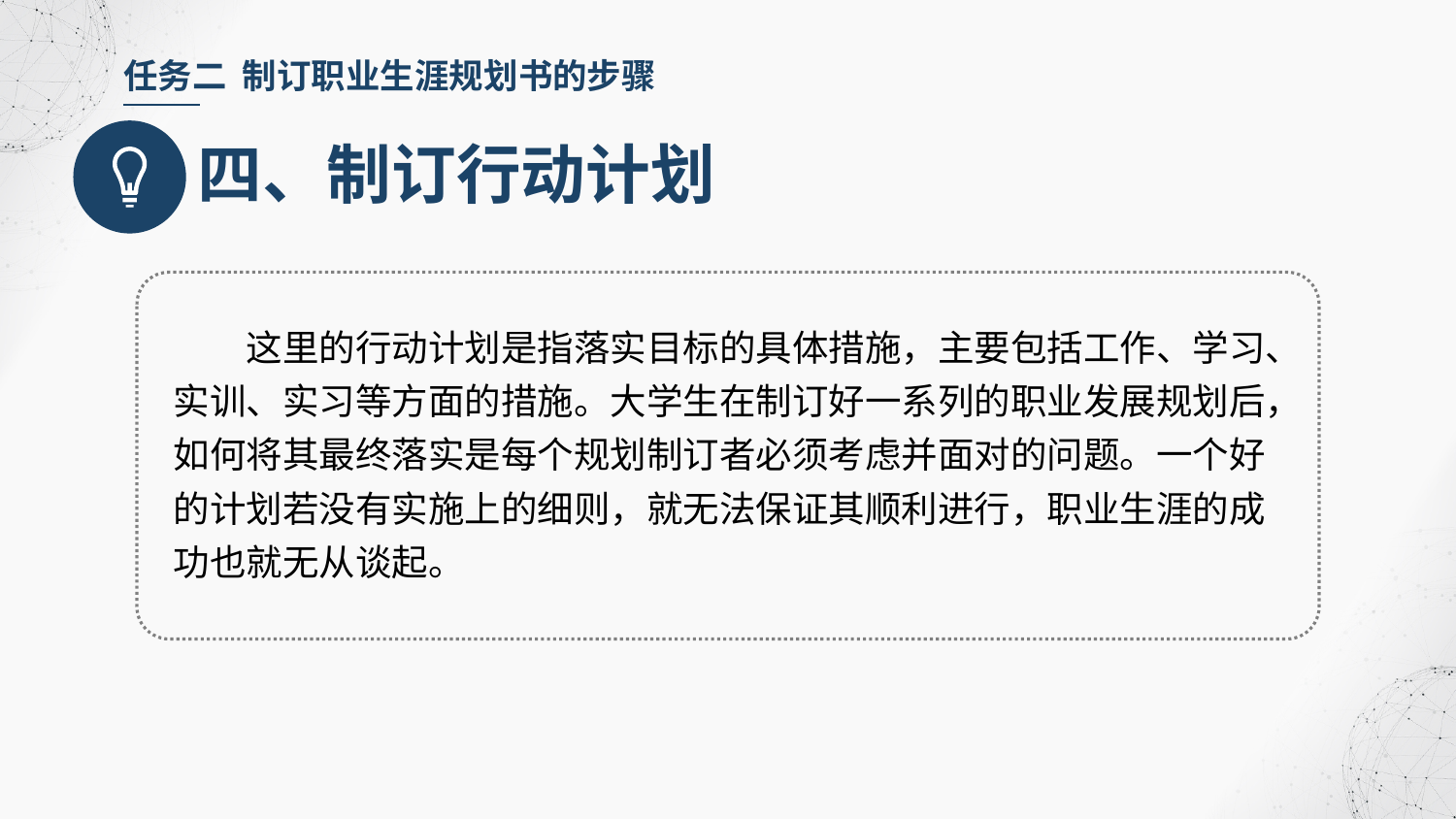

任务二  制订职业生涯规划书的步骤

四、制订行动计划

这里的行动计划是指落实目标的具体措施，主要包括工作、学习、实训、实习等方面的措施。大学生在制订好一系列的职业发展规划后，如何将其最终落实是每个规划制订者必须考虑并面对的问题。一个好的计划若没有实施上的细则，就无法保证其顺利进行，职业生涯的成功也就无从谈起。